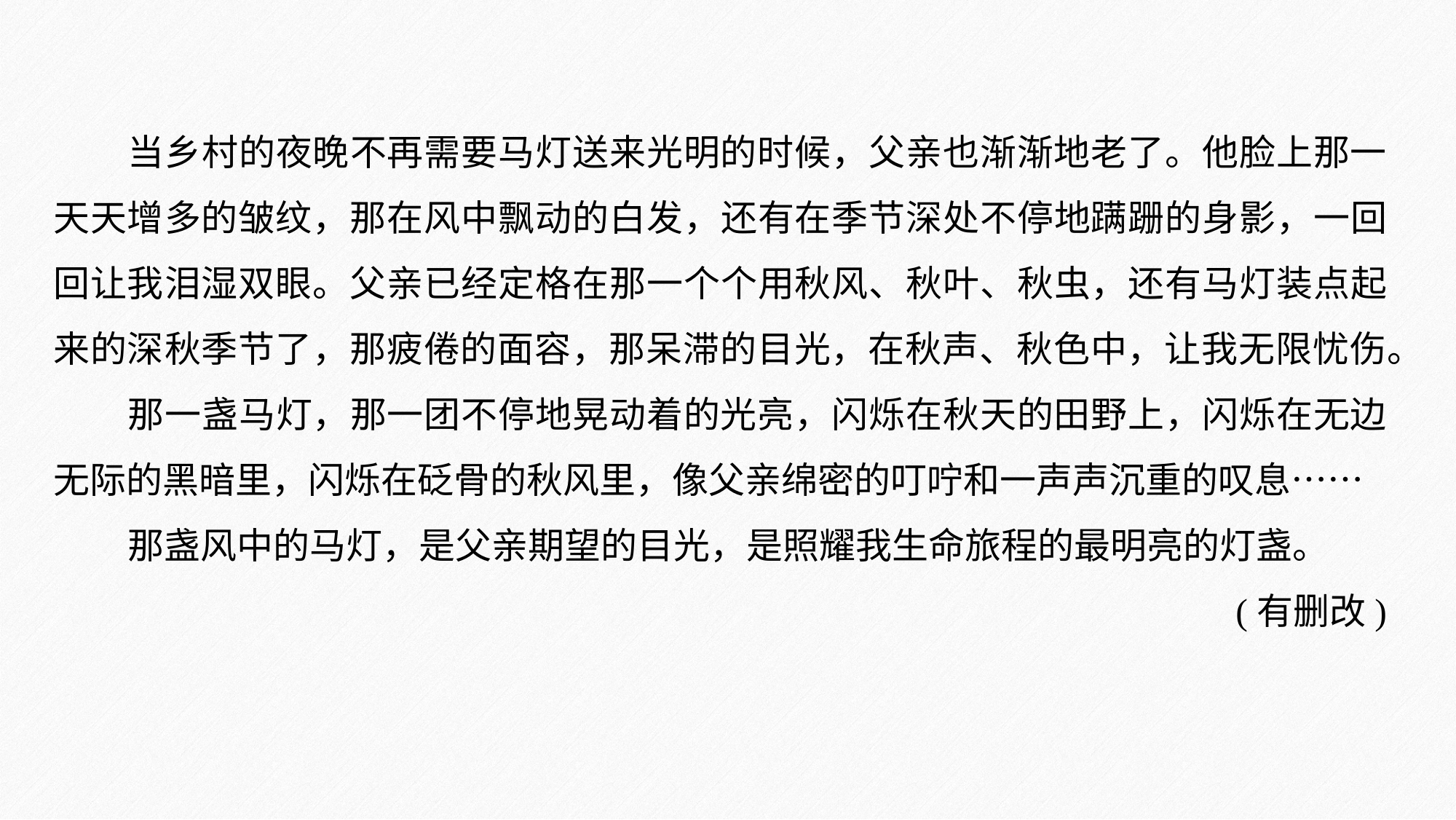

当乡村的夜晚不再需要马灯送来光明的时候，父亲也渐渐地老了。他脸上那一天天增多的皱纹，那在风中飘动的白发，还有在季节深处不停地蹒跚的身影，一回回让我泪湿双眼。父亲已经定格在那一个个用秋风、秋叶、秋虫，还有马灯装点起来的深秋季节了，那疲倦的面容，那呆滞的目光，在秋声、秋色中，让我无限忧伤。
那一盏马灯，那一团不停地晃动着的光亮，闪烁在秋天的田野上，闪烁在无边无际的黑暗里，闪烁在砭骨的秋风里，像父亲绵密的叮咛和一声声沉重的叹息……
那盏风中的马灯，是父亲期望的目光，是照耀我生命旅程的最明亮的灯盏。
(有删改)